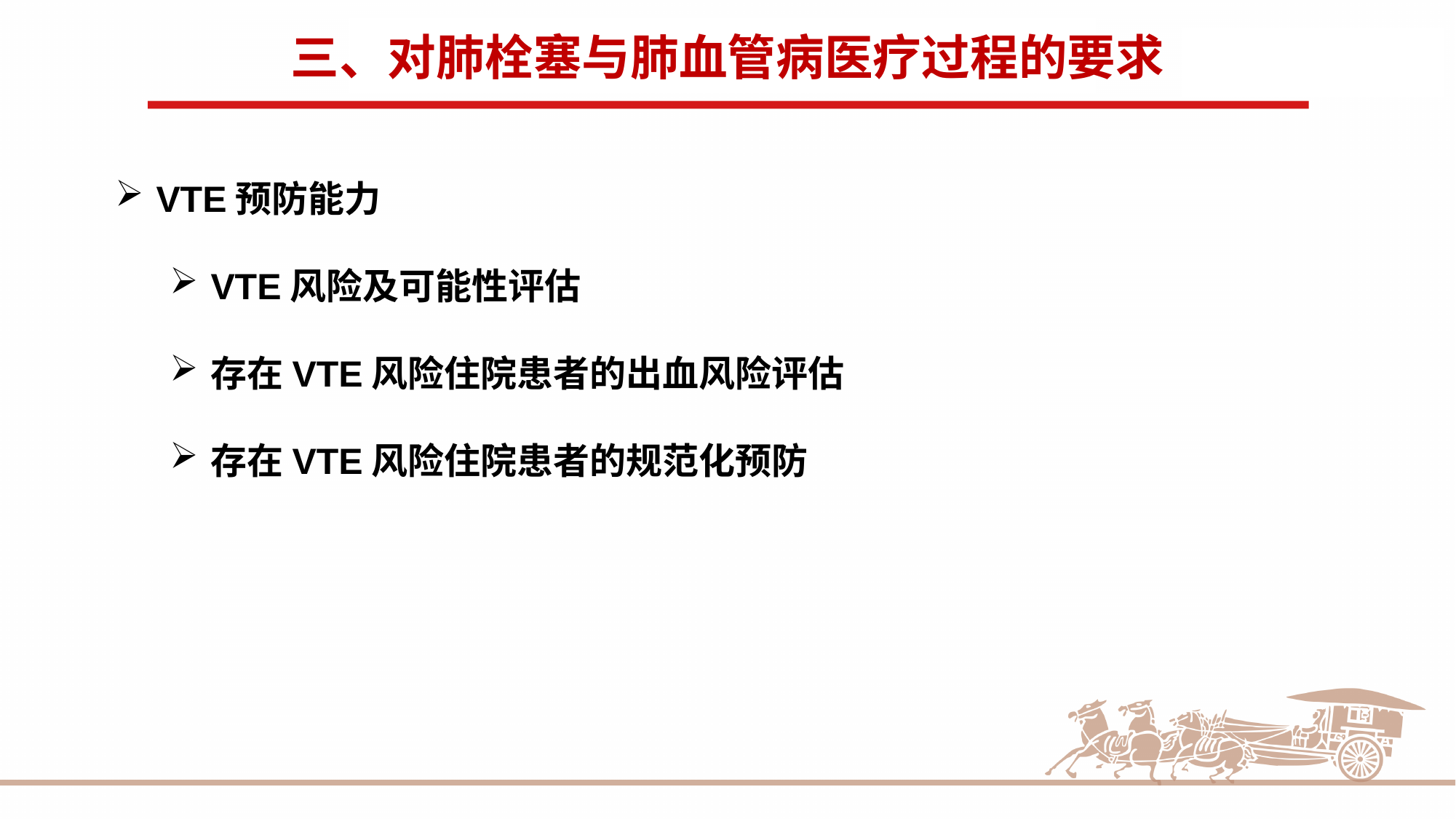

三、对肺栓塞与肺血管病医疗过程的要求
VTE预防能力
VTE风险及可能性评估
存在VTE风险住院患者的出血风险评估
存在VTE风险住院患者的规范化预防